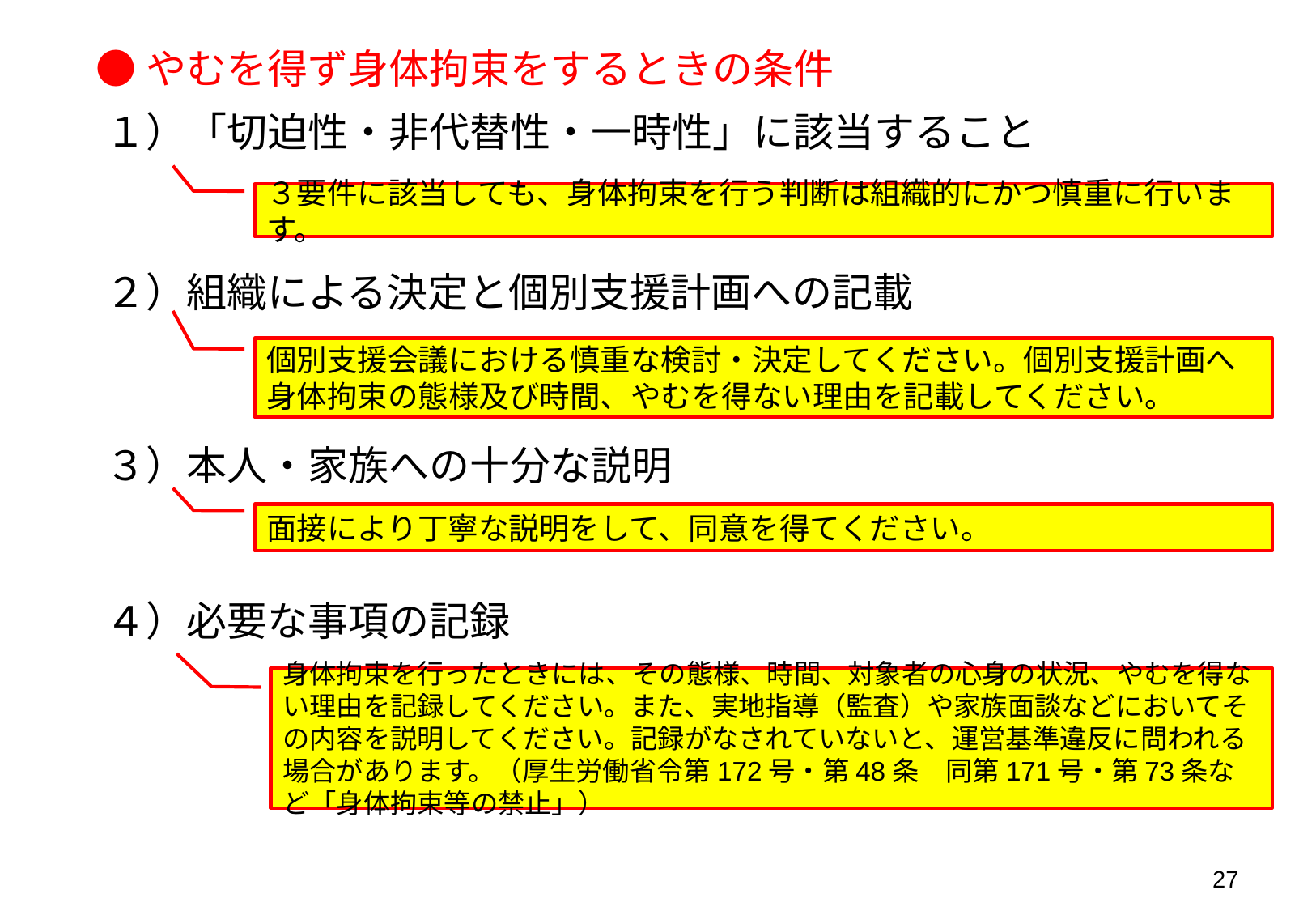

●やむを得ず身体拘束をするときの条件
１）「切迫性・非代替性・一時性」に該当すること
３要件に該当しても、身体拘束を行う判断は組織的にかつ慎重に行います。
２）組織による決定と個別支援計画への記載
個別支援会議における慎重な検討・決定してください。個別支援計画へ身体拘束の態様及び時間、やむを得ない理由を記載してください。
３）本人・家族への十分な説明
面接により丁寧な説明をして、同意を得てください。
４）必要な事項の記録
身体拘束を行ったときには、その態様、時間、対象者の心身の状況、やむを得ない理由を記録してください。また、実地指導（監査）や家族面談などにおいてその内容を説明してください。記録がなされていないと、運営基準違反に問われる場合があります。（厚生労働省令第172号・第48条　同第171号・第73条など「身体拘束等の禁止」）
27